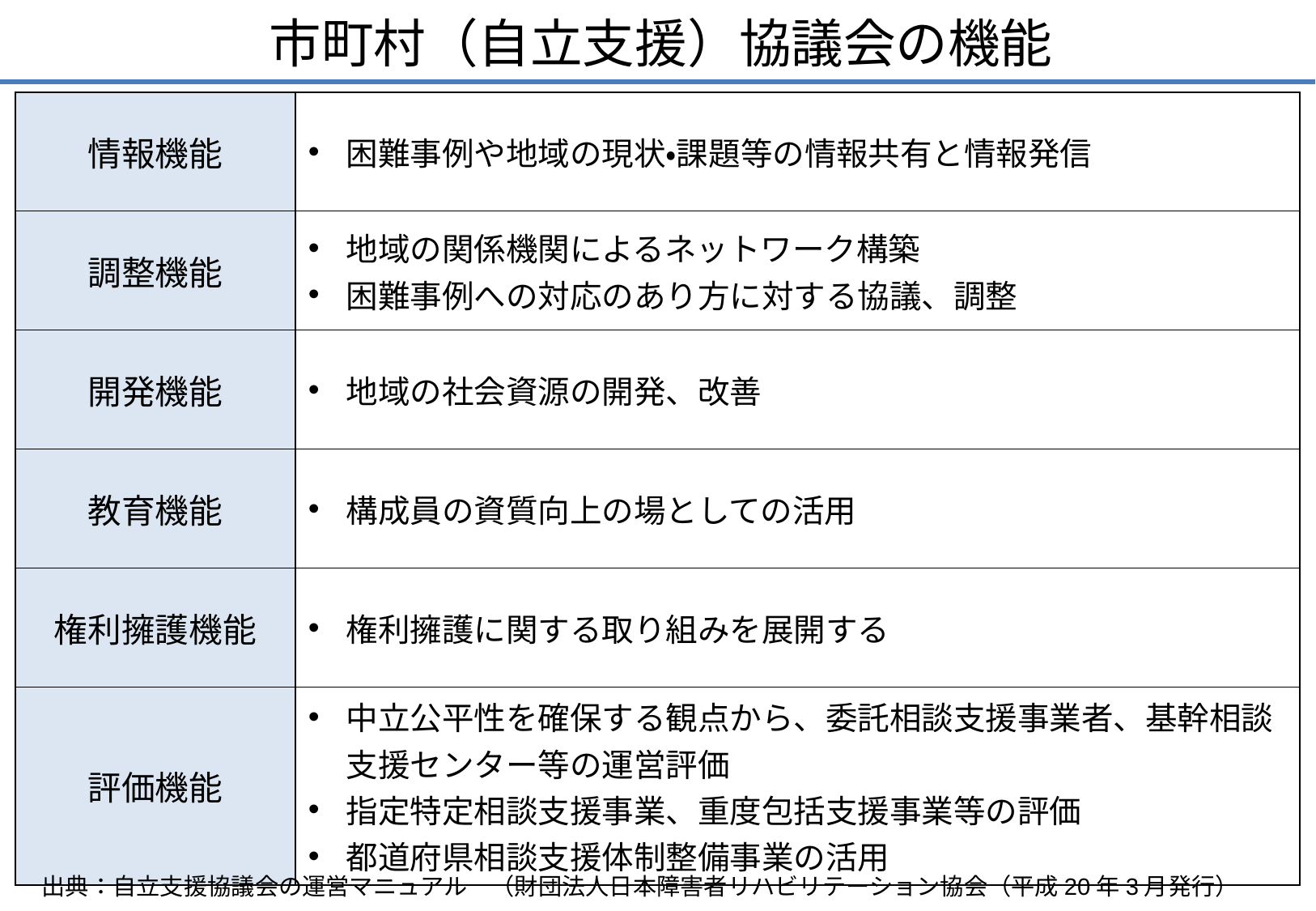

# 市町村（自立支援）協議会の機能
| 情報機能 | 困難事例や地域の現状・課題等の情報共有と情報発信 |
| --- | --- |
| 調整機能 | 地域の関係機関によるネットワーク構築 困難事例への対応のあり方に対する協議、調整 |
| 開発機能 | 地域の社会資源の開発、改善 |
| 教育機能 | 構成員の資質向上の場としての活用 |
| 権利擁護機能 | 権利擁護に関する取り組みを展開する |
| 評価機能 | 中立公平性を確保する観点から、委託相談支援事業者、基幹相談支援センター等の運営評価 指定特定相談支援事業、重度包括支援事業等の評価 都道府県相談支援体制整備事業の活用 |
出典：自立支援協議会の運営マニュアル　（財団法人日本障害者リハビリテーション協会（平成20年3月発行）